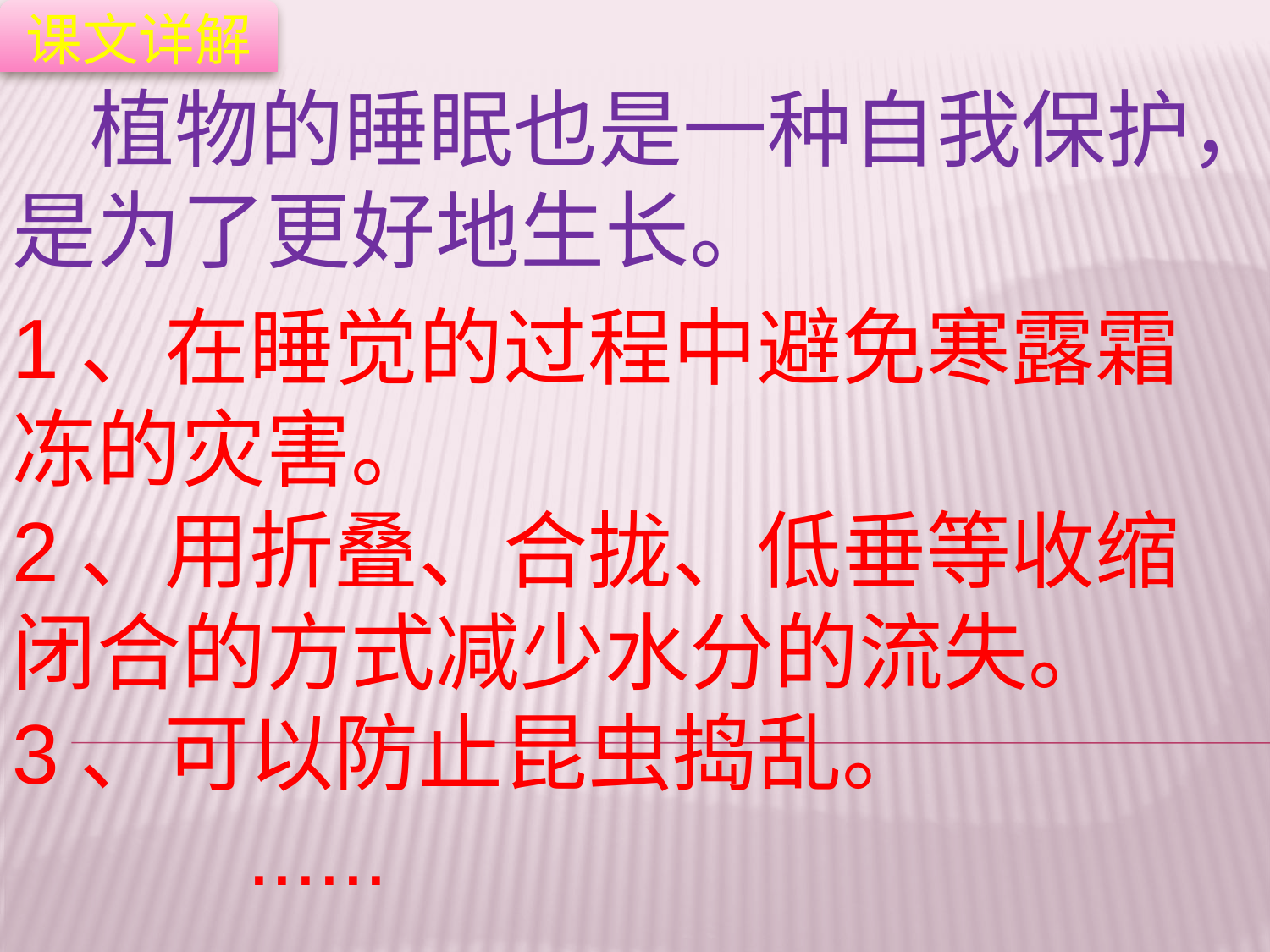

课文详解
   植物的睡眠也是一种自我保护，是为了更好地生长。
1、在睡觉的过程中避免寒露霜冻的灾害。
2、用折叠、合拢、低垂等收缩闭合的方式减少水分的流失。
3、可以防止昆虫捣乱。
          ......